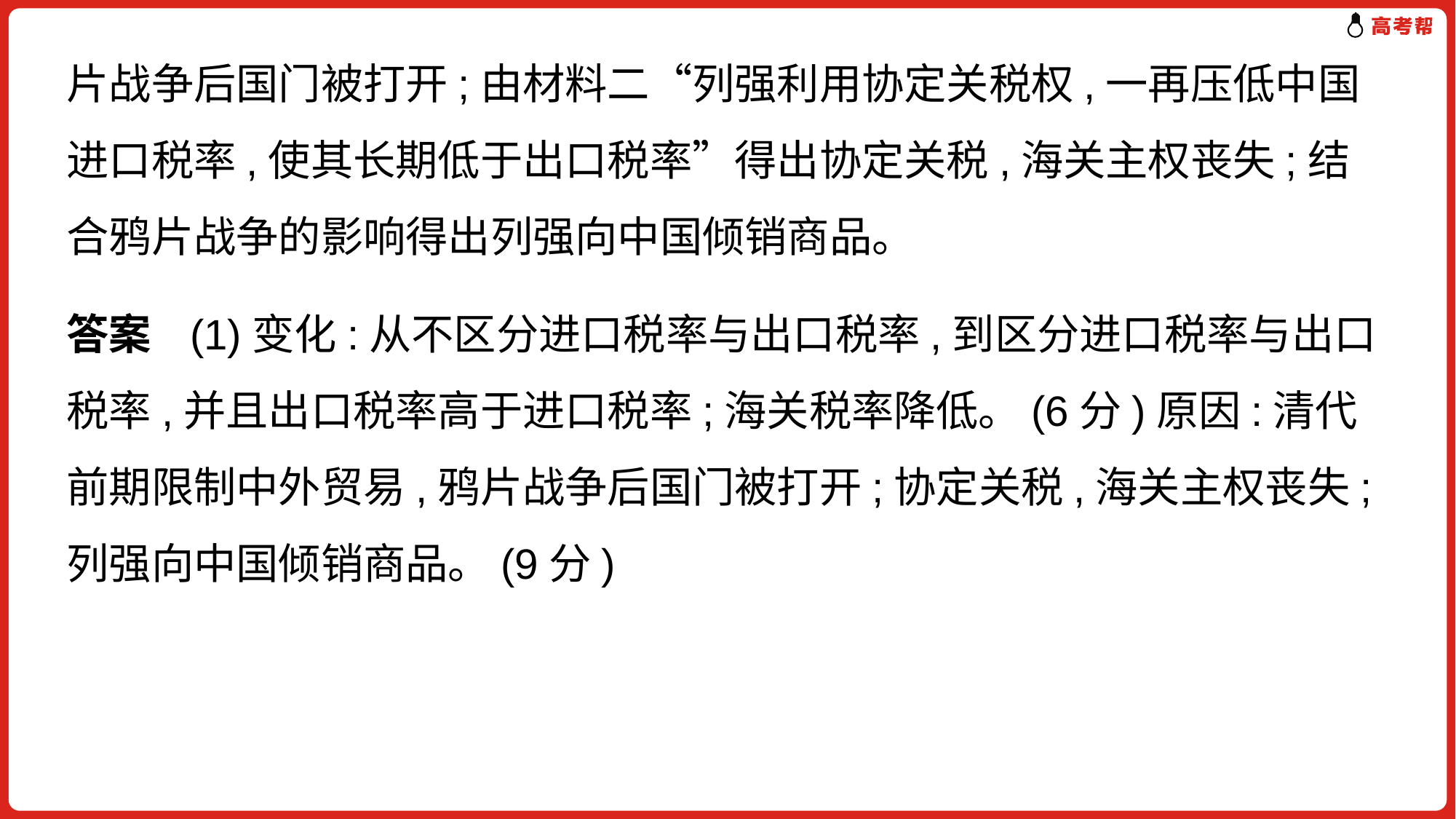

片战争后国门被打开;由材料二“列强利用协定关税权,一再压低中国进口税率,使其长期低于出口税率”得出协定关税,海关主权丧失;结合鸦片战争的影响得出列强向中国倾销商品。
答案   (1)变化:从不区分进口税率与出口税率,到区分进口税率与出口税率,并且出口税率高于进口税率;海关税率降低。(6分)原因:清代前期限制中外贸易,鸦片战争后国门被打开;协定关税,海关主权丧失;列强向中国倾销商品。(9分)